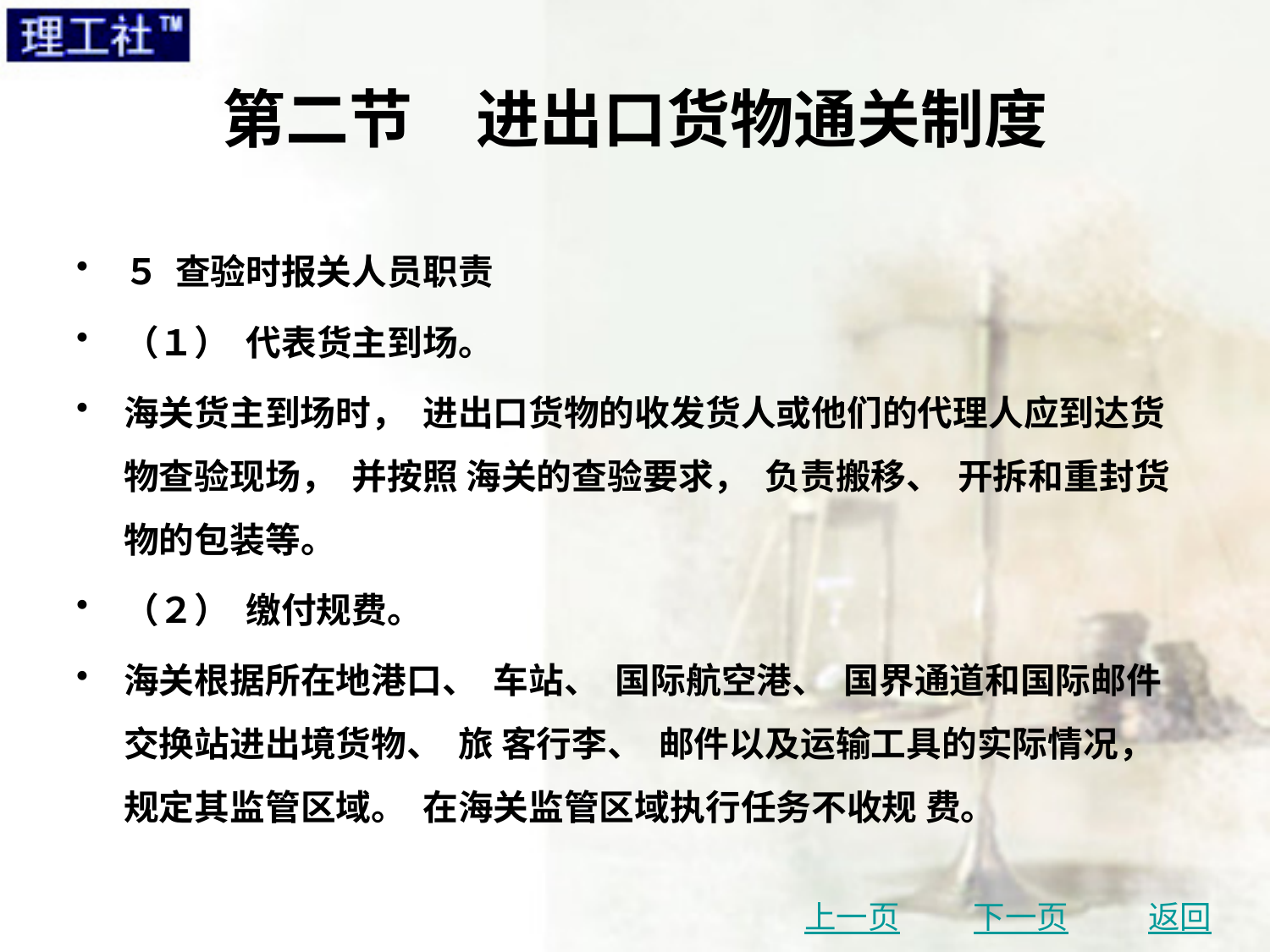

# 第二节　进出口货物通关制度
５  查验时报关人员职责
（１）  代表货主到场。
海关货主到场时，  进出口货物的收发货人或他们的代理人应到达货物查验现场，  并按照 海关的查验要求，  负责搬移、  开拆和重封货物的包装等。
（２）  缴付规费。
海关根据所在地港口、  车站、  国际航空港、  国界通道和国际邮件交换站进出境货物、  旅 客行李、  邮件以及运输工具的实际情况，   规定其监管区域。  在海关监管区域执行任务不收规 费。
上一页
下一页
返回